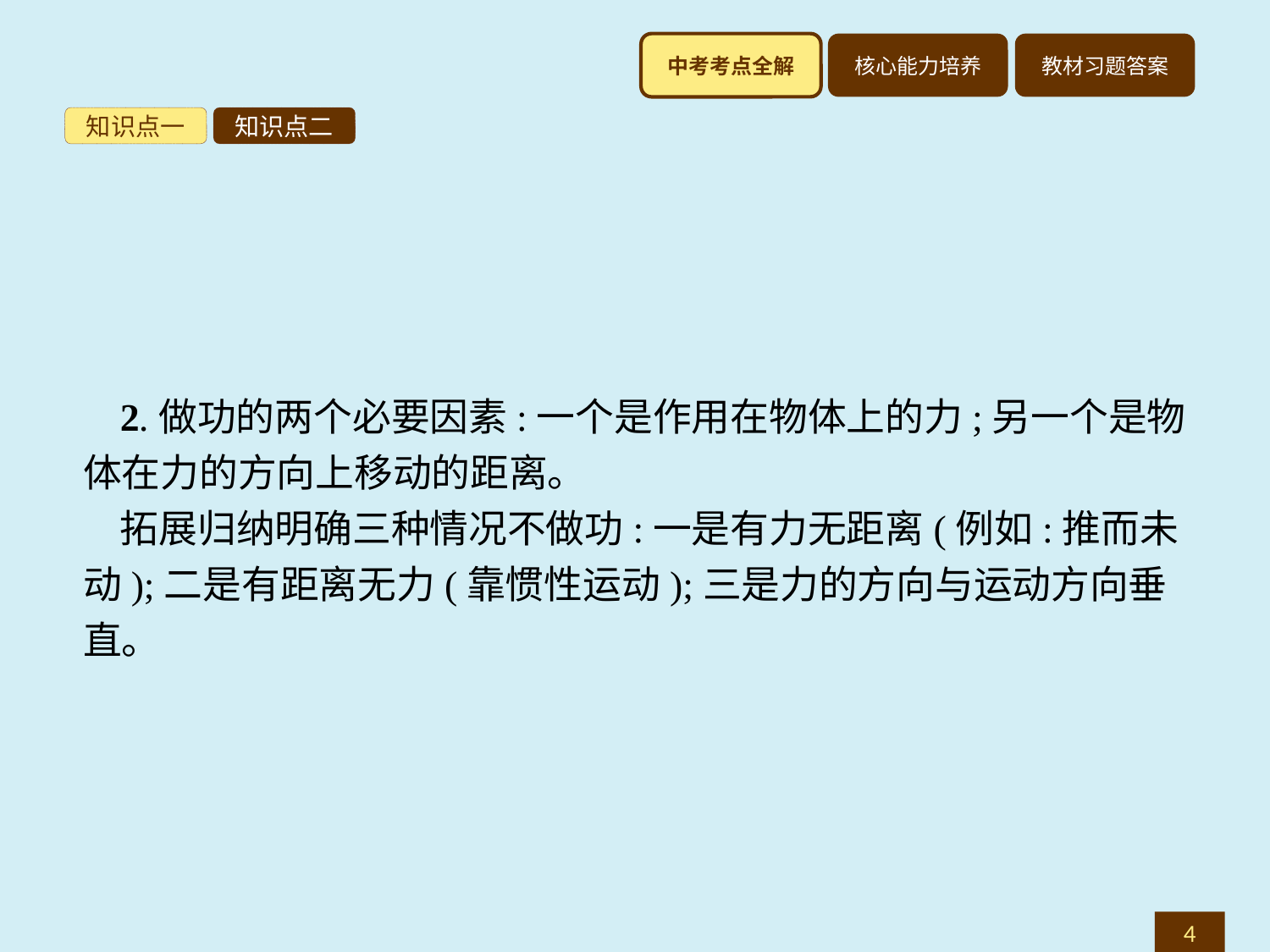

知识点一
知识点二
2.做功的两个必要因素:一个是作用在物体上的力;另一个是物体在力的方向上移动的距离。
拓展归纳明确三种情况不做功:一是有力无距离(例如:推而未动);二是有距离无力(靠惯性运动);三是力的方向与运动方向垂直。